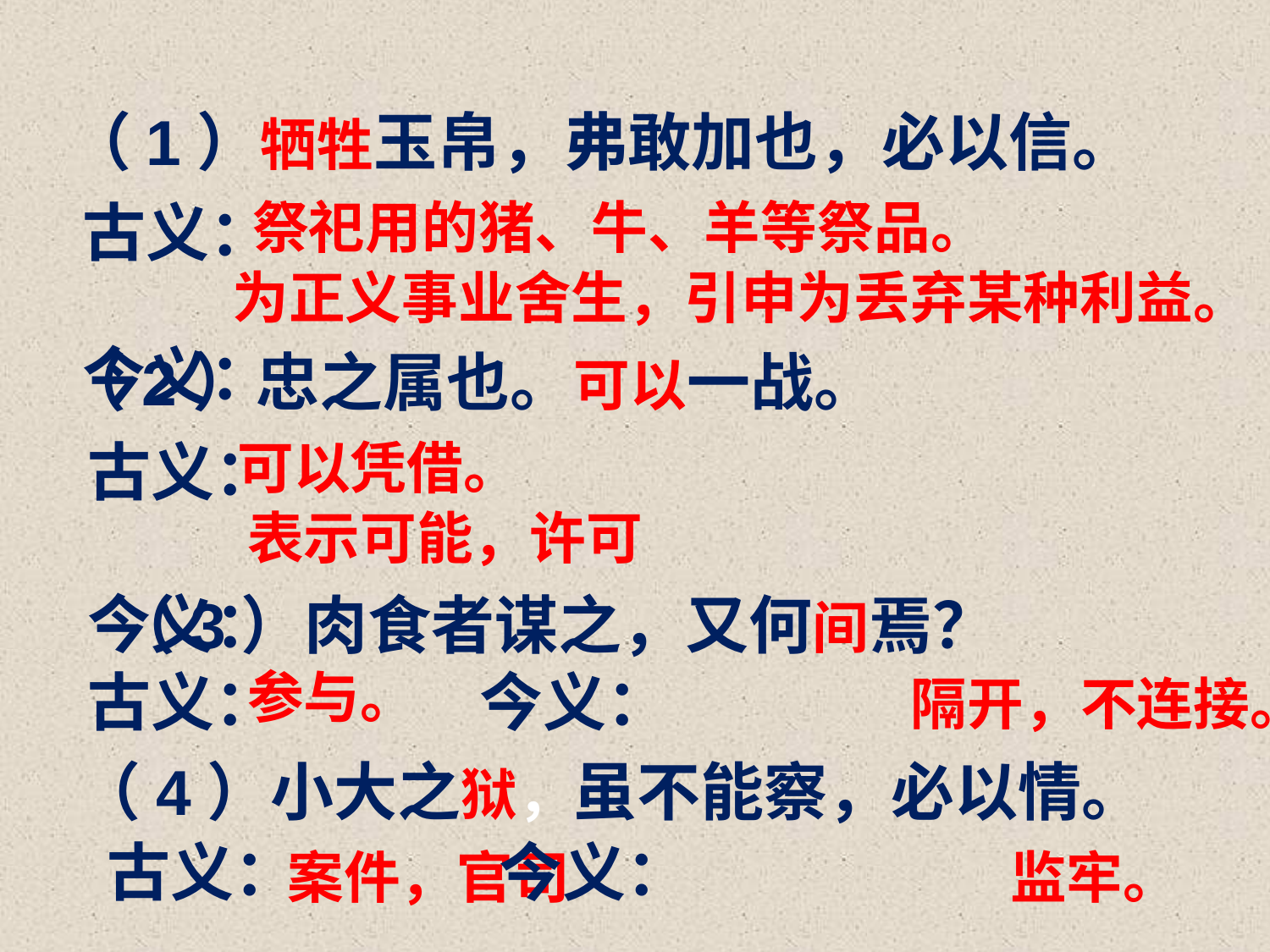

（1）牺牲玉帛，弗敢加也，必以信。
古义：
今义：
祭祀用的猪、牛、羊等祭品。
为正义事业舍生，引申为丢弃某种利益。
 （2）忠之属也。可以一战。
古义：
今义：
可以凭借。
表示可能，许可
（3）肉食者谋之，又何间焉？
古义：              今义：
参与。
隔开，不连接。
（4）小大之狱，虽不能察，必以情。
古义：              今义：
案件，官司
监牢。